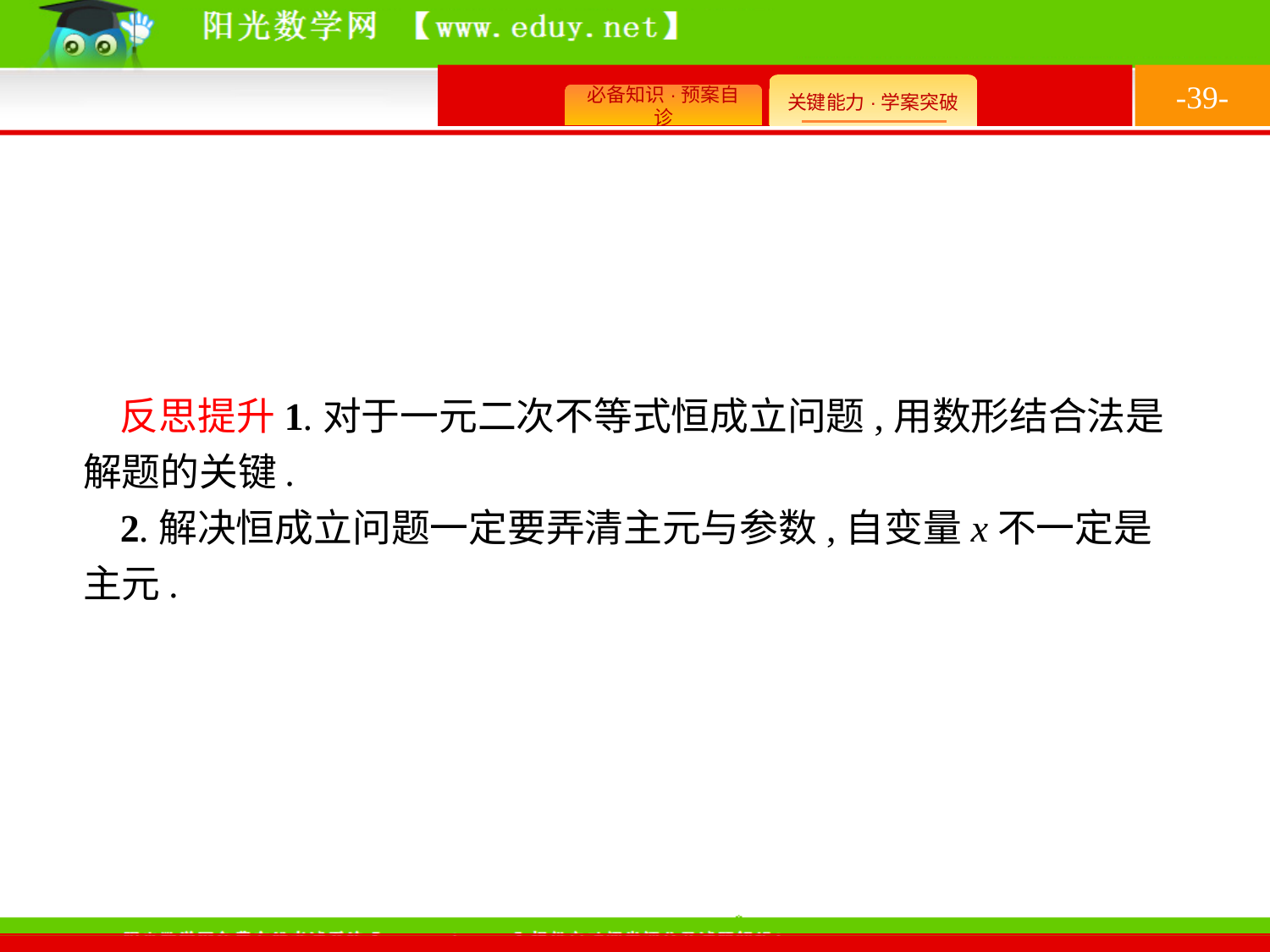

-39-
反思提升1.对于一元二次不等式恒成立问题,用数形结合法是解题的关键.
2.解决恒成立问题一定要弄清主元与参数,自变量x不一定是主元.